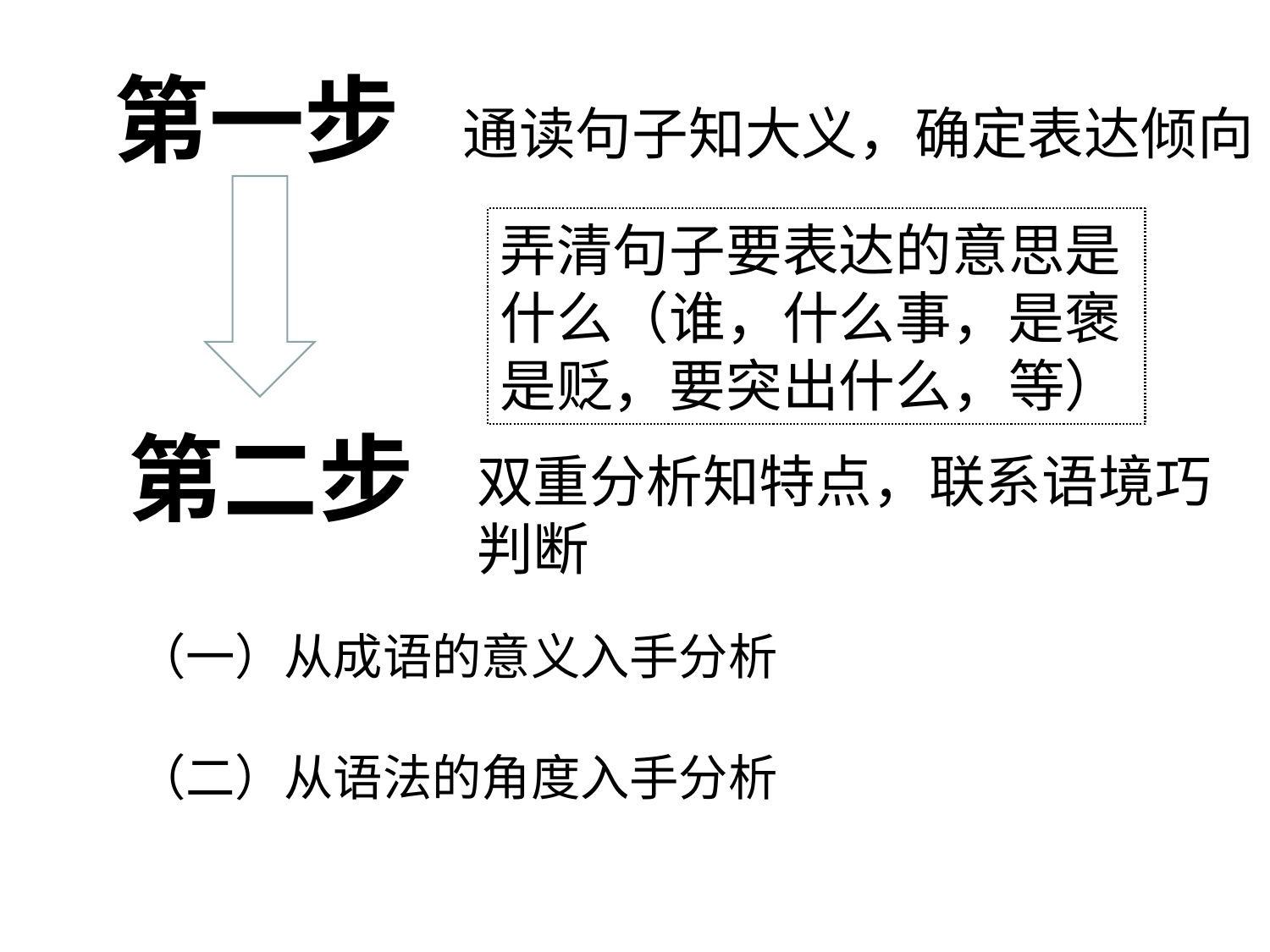

# 第一步
通读句子知大义，确定表达倾向

弄清句子要表达的意思是什么（谁，什么事，是褒是贬，要突出什么，等）
第二步
双重分析知特点，联系语境巧判断
（一）从成语的意义入手分析
（二）从语法的角度入手分析